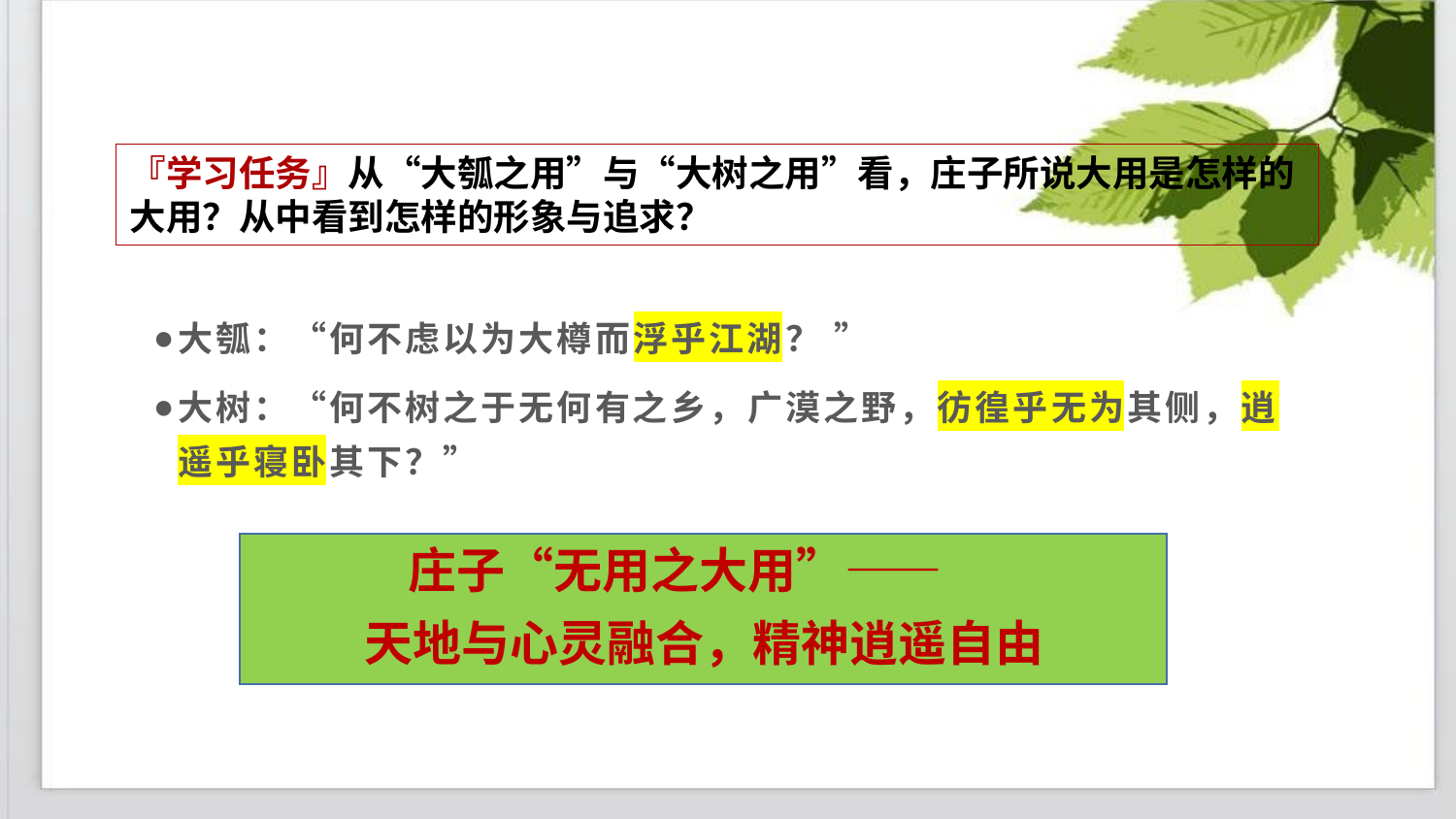

『学习任务』从“大瓠之用”与“大树之用”看，庄子所说大用是怎样的大用？从中看到怎样的形象与追求？
大瓠：“何不虑以为大樽而浮乎江湖？ ”
大树：“何不树之于无何有之乡，广漠之野，彷徨乎无为其侧，逍遥乎寝卧其下？”
             庄子“无用之大用”——
         天地与心灵融合，精神逍遥自由